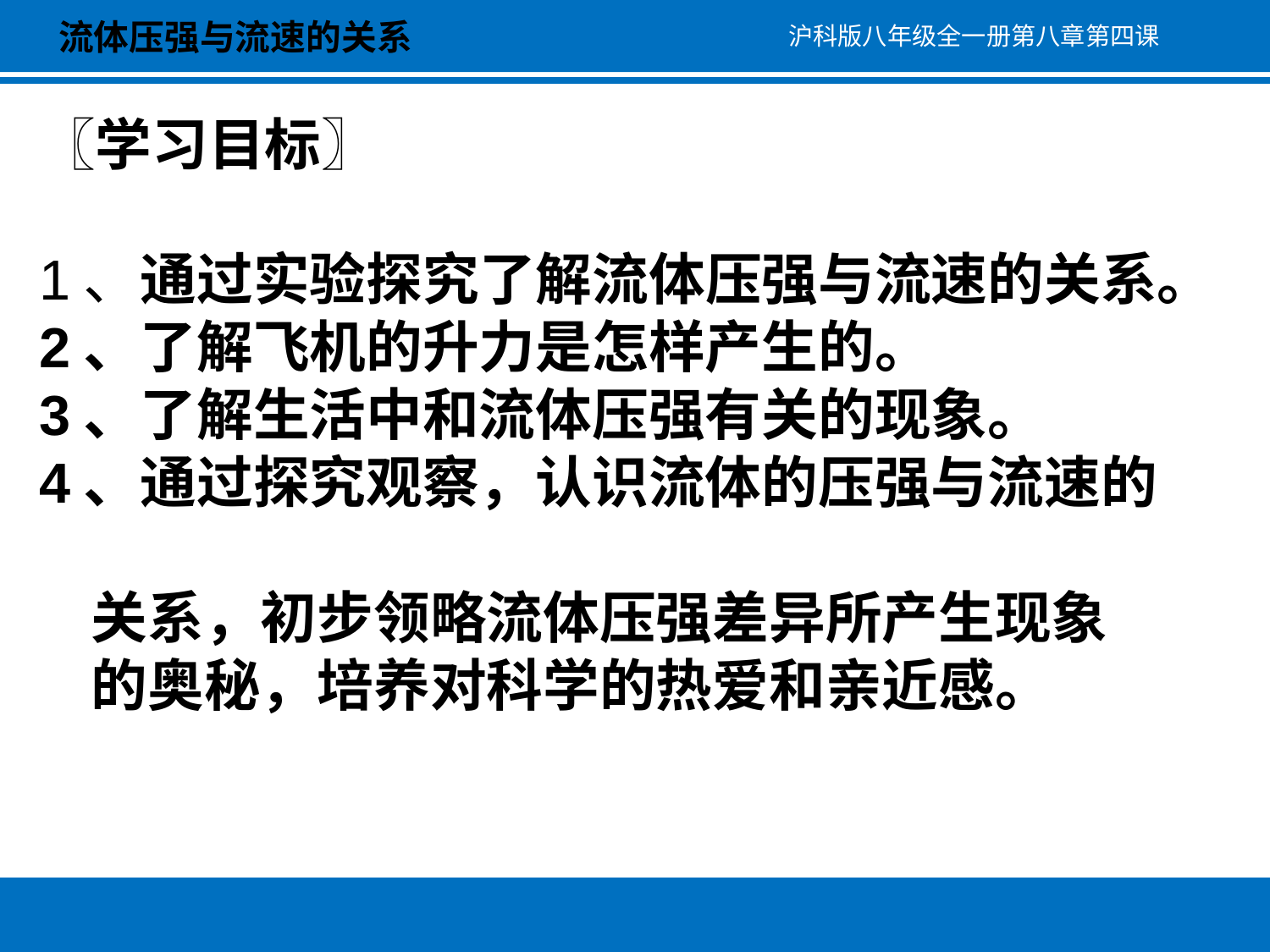

流体压强与流速的关系
沪科版八年级全一册第八章第四课

〖学习目标〗

1、通过实验探究了解流体压强与流速的关系。
2、了解飞机的升力是怎样产生的。
3、了解生活中和流体压强有关的现象。
4、通过探究观察，认识流体的压强与流速的
   关系，初步领略流体压强差异所产生现象
   的奥秘，培养对科学的热爱和亲近感。